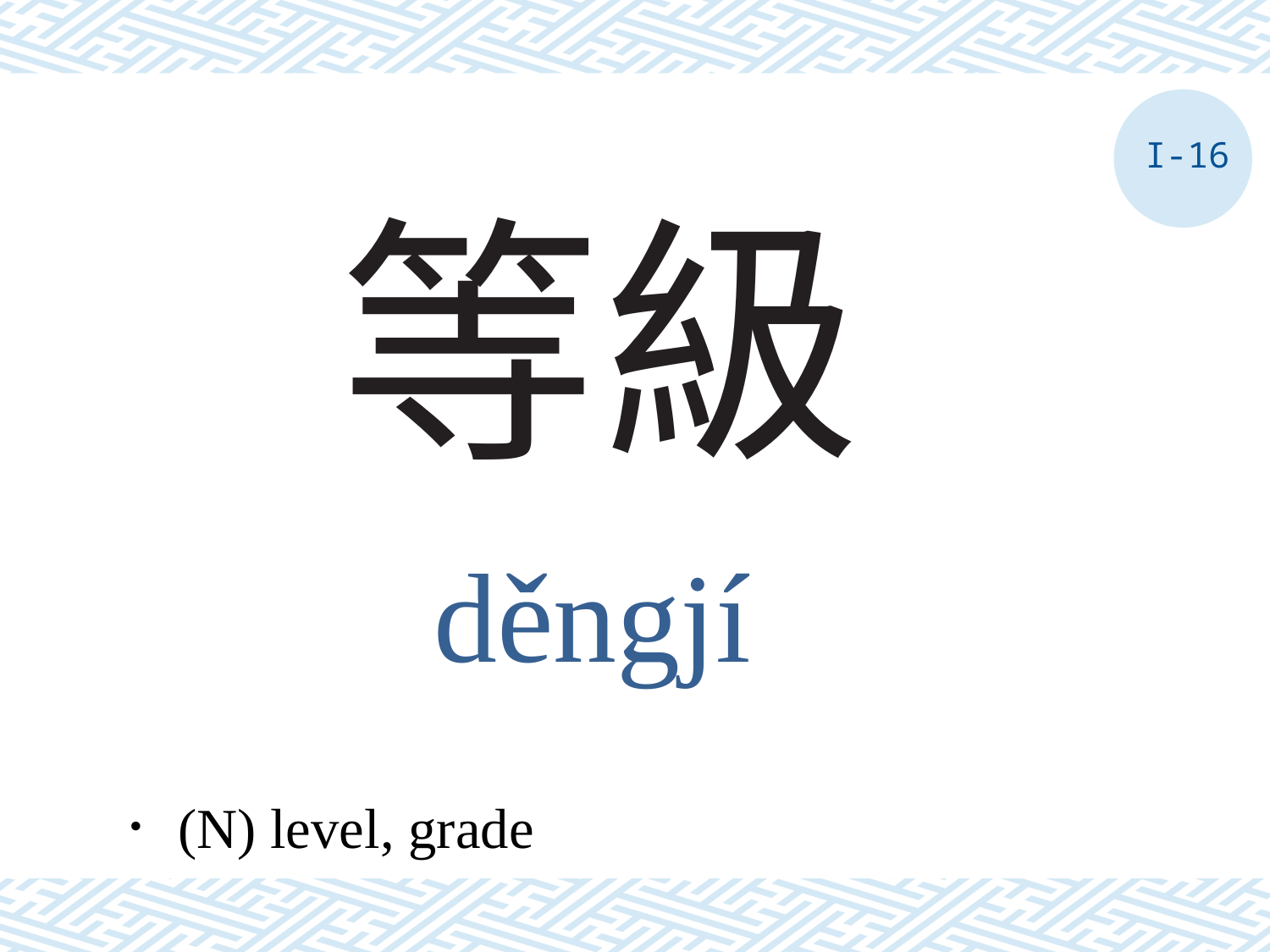

I-16

# 等級
děngjí
．(N) level, grade